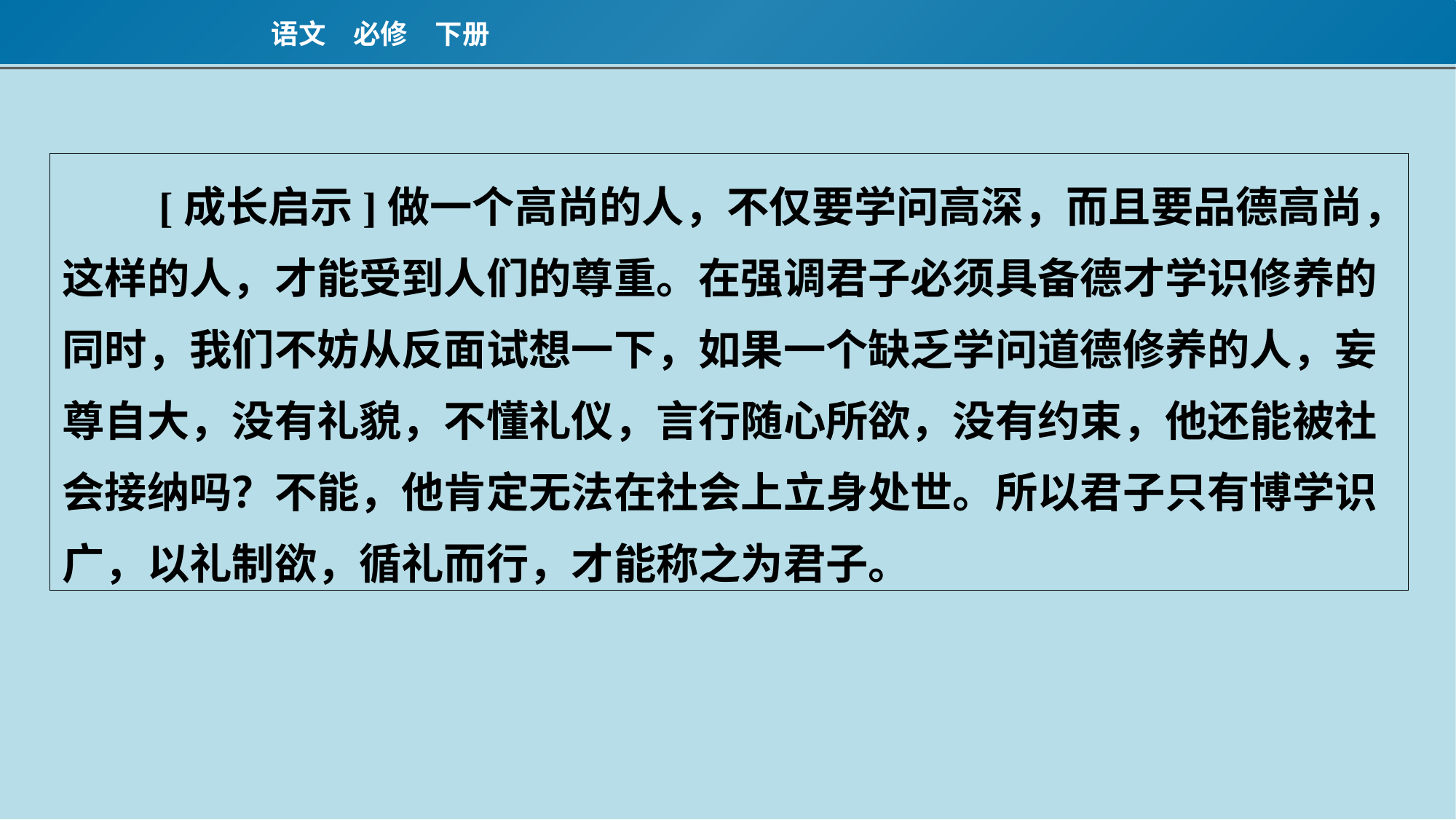

[成长启示]做一个高尚的人，不仅要学问高深，而且要品德高尚，这样的人，才能受到人们的尊重。在强调君子必须具备德才学识修养的同时，我们不妨从反面试想一下，如果一个缺乏学问道德修养的人，妄尊自大，没有礼貌，不懂礼仪，言行随心所欲，没有约束，他还能被社会接纳吗？不能，他肯定无法在社会上立身处世。所以君子只有博学识广，以礼制欲，循礼而行，才能称之为君子。